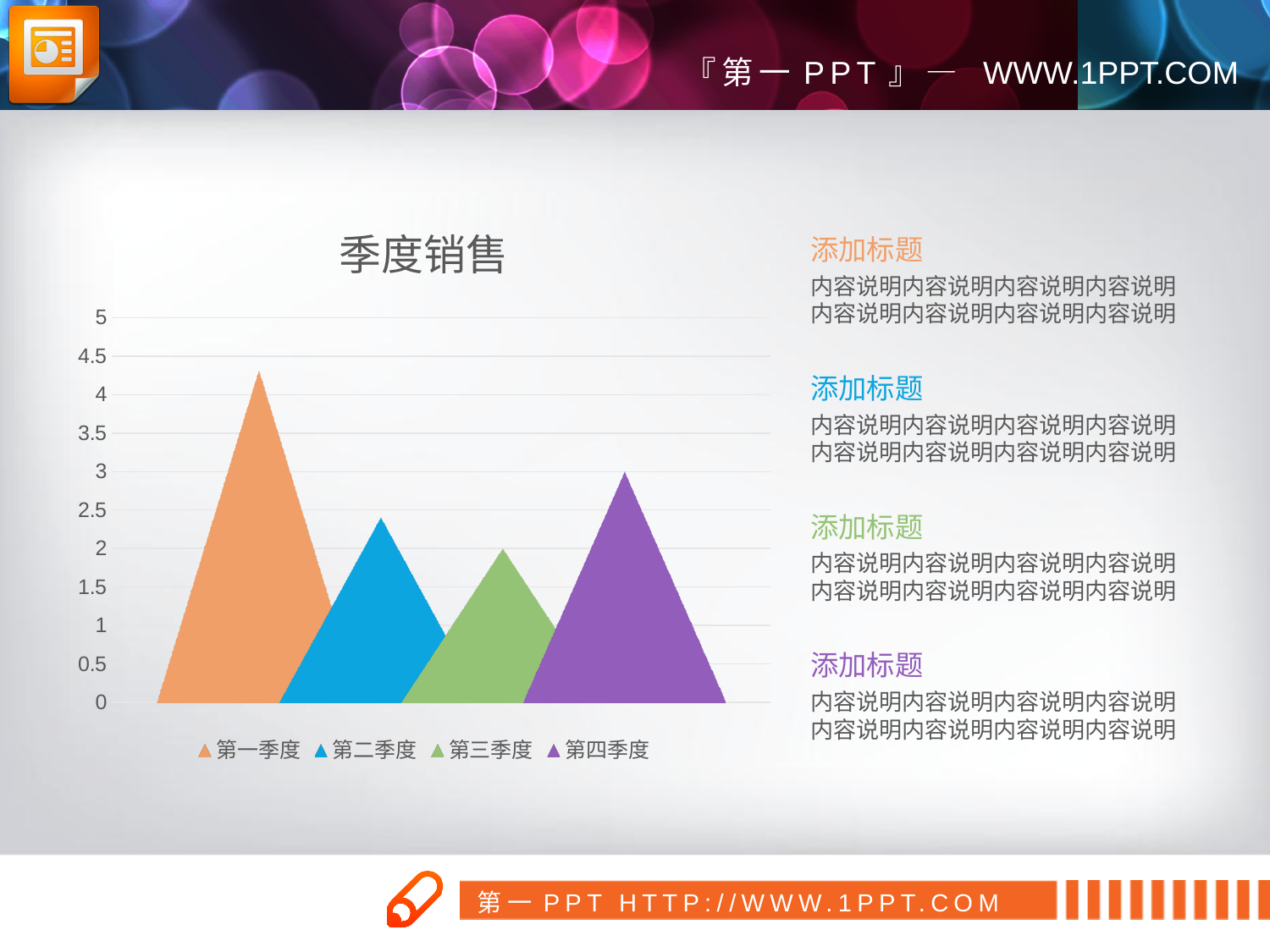

### Chart: 季度销售

| Category | 第一季度 | 第二季度 | 第三季度 | 第四季度 |
|---|---|---|---|---|
| 类别 1 | 4.3 | 2.4 | 2.0 | 3.0 |
添加标题
内容说明内容说明内容说明内容说明
内容说明内容说明内容说明内容说明
添加标题
内容说明内容说明内容说明内容说明
内容说明内容说明内容说明内容说明
添加标题
内容说明内容说明内容说明内容说明
内容说明内容说明内容说明内容说明
添加标题
内容说明内容说明内容说明内容说明
内容说明内容说明内容说明内容说明